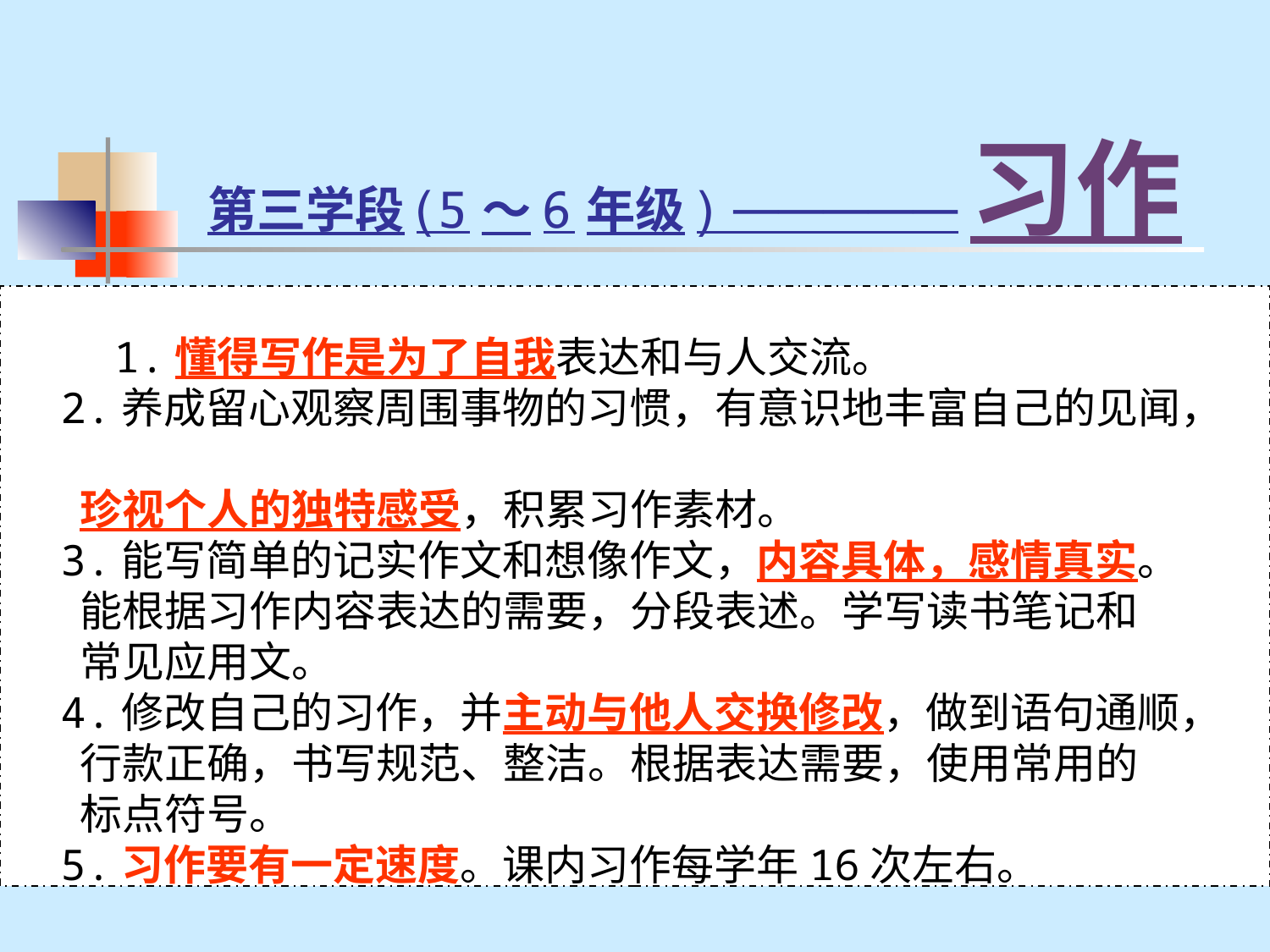

第三学段(5～6年级) —————习作

    1.懂得写作是为了自我表达和与人交流。
    2.养成留心观察周围事物的习惯，有意识地丰富自己的见闻，
      珍视个人的独特感受，积累习作素材。
    3.能写简单的记实作文和想像作文，内容具体，感情真实。
      能根据习作内容表达的需要，分段表述。学写读书笔记和
      常见应用文。
    4.修改自己的习作，并主动与他人交换修改，做到语句通顺，
      行款正确，书写规范、整洁。根据表达需要，使用常用的
      标点符号。
    5.习作要有一定速度。课内习作每学年16次左右。